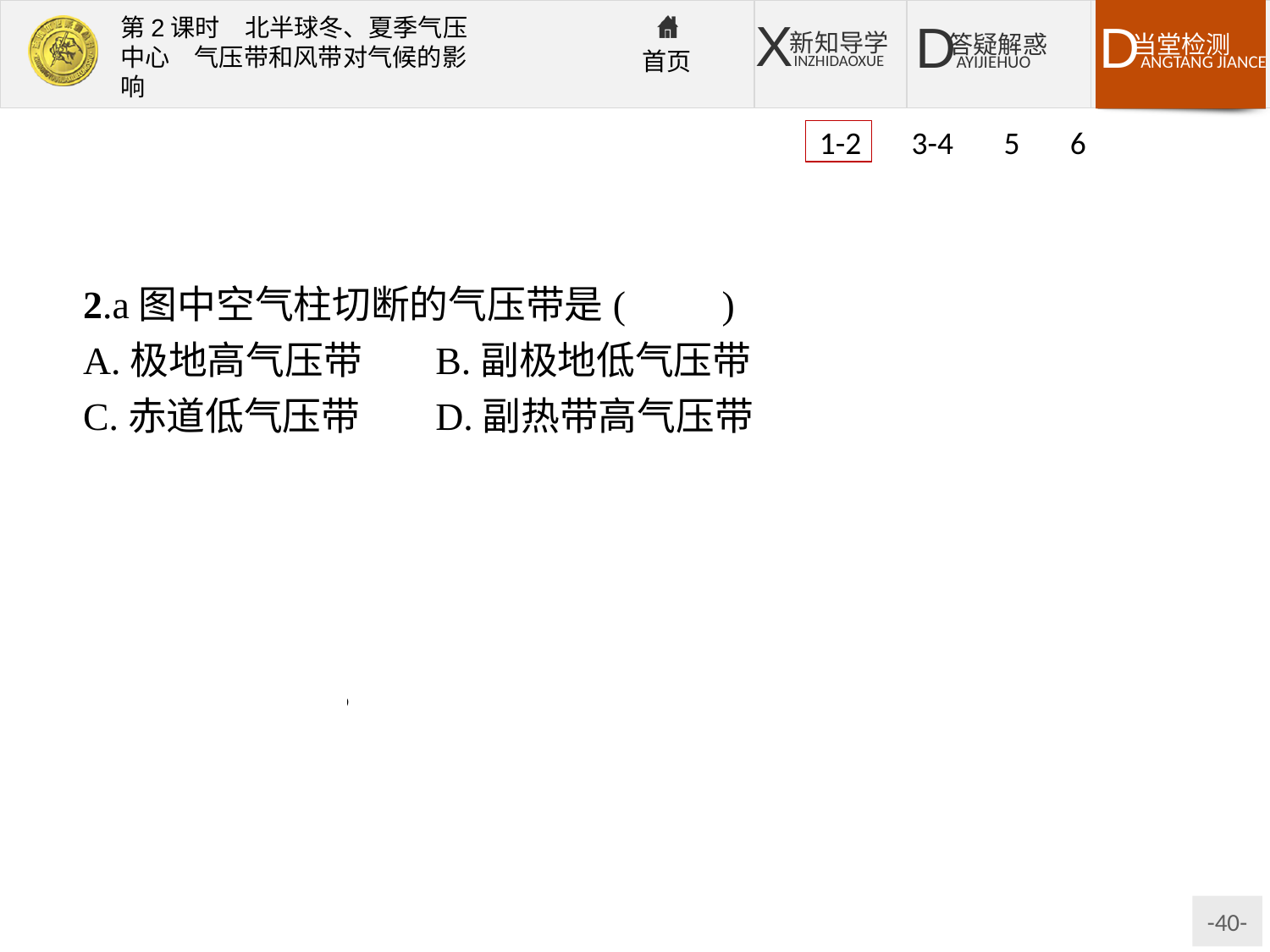

1-2       3-4       5       6

2.a图中空气柱切断的气压带是(　　)
A.极地高气压带	B.副极地低气压带
C.赤道低气压带	D.副热带高气压带
解析:由各气压中心的位置可知,a图为冬季,气压中心为亚洲高压;b图为夏季,气压中心为亚洲低压。冬季,亚欧大陆上气温低,气流下沉,形成高压中心,把南移的副极地低气压带切断,使之仅保留在海洋上。
答案:1.A　2.B